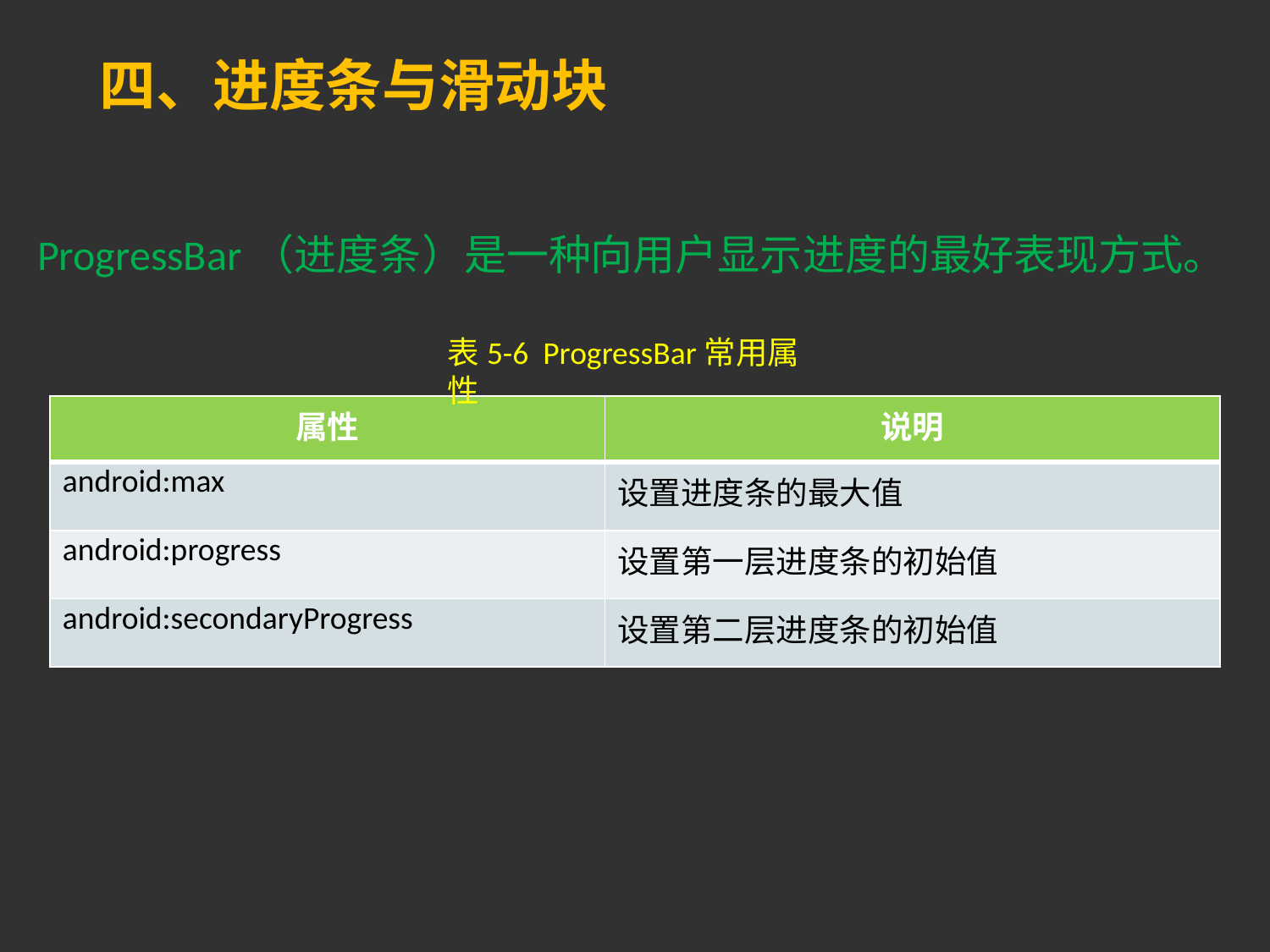

# 四、进度条与滑动块
ProgressBar（进度条）是一种向用户显示进度的最好表现方式。

表5-6  ProgressBar常用属性
| 属性 | 说明 |
| --- | --- |
| android:max | 设置进度条的最大值 |
| android:progress | 设置第一层进度条的初始值 |
| android:secondaryProgress | 设置第二层进度条的初始值 |